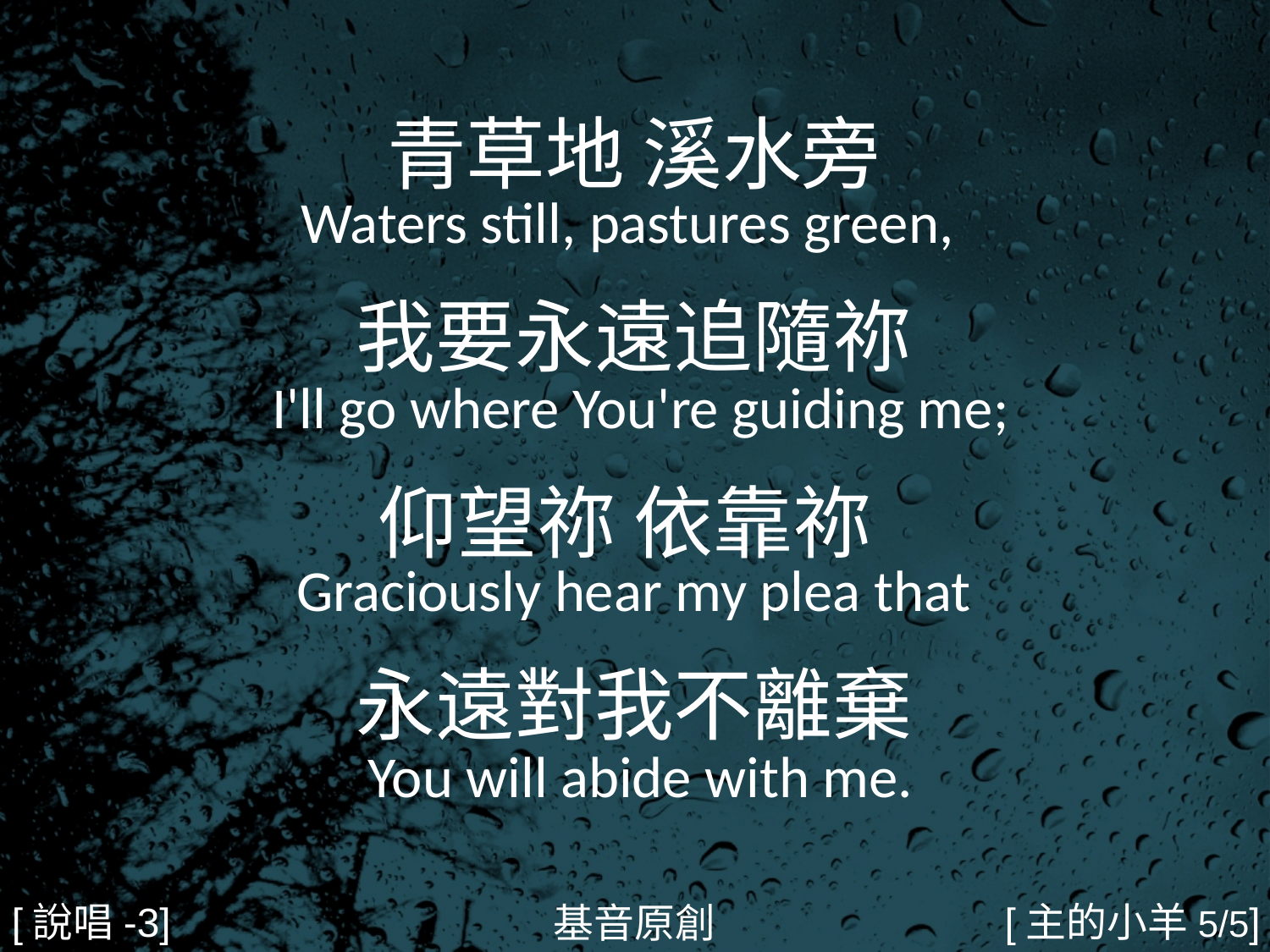

青草地 溪水旁
Waters still, pastures green,

我要永遠追隨祢
 I'll go where You're guiding me;

仰望祢 依靠祢
Graciously hear my plea that

永遠對我不離棄
 You will abide with me.
#

[說唱-3]
[主的小羊5/5]
基音原創